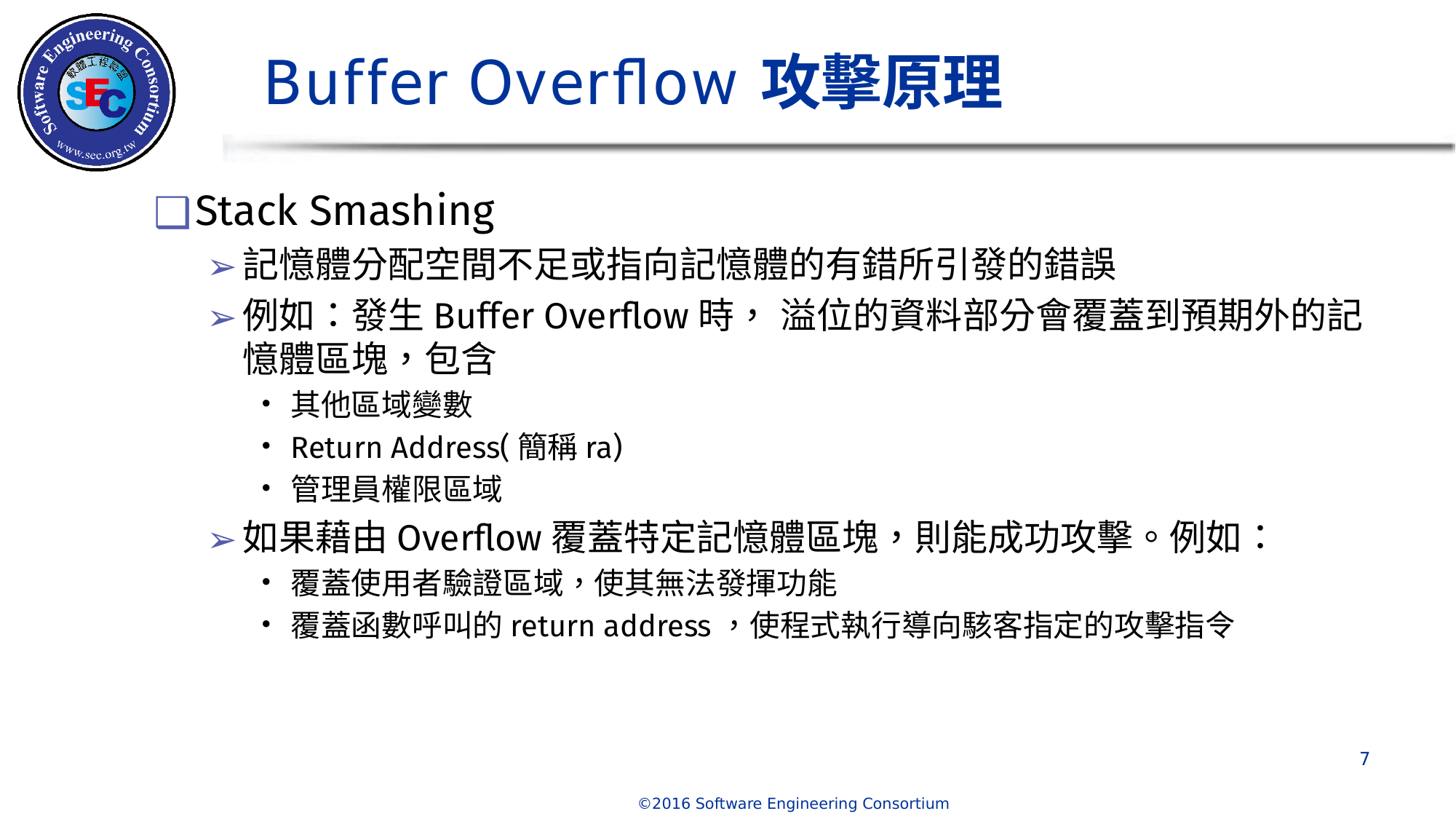

# Buffer Overflow攻擊原理
Stack Smashing
記憶體分配空間不足或指向記憶體的有錯所引發的錯誤
例如：發生Buffer Overflow時， 溢位的資料部分會覆蓋到預期外的記憶體區塊，包含
其他區域變數
Return Address(簡稱ra)
管理員權限區域
如果藉由Overflow覆蓋特定記憶體區塊，則能成功攻擊。例如：
覆蓋使用者驗證區域，使其無法發揮功能
覆蓋函數呼叫的return address，使程式執行導向駭客指定的攻擊指令

7